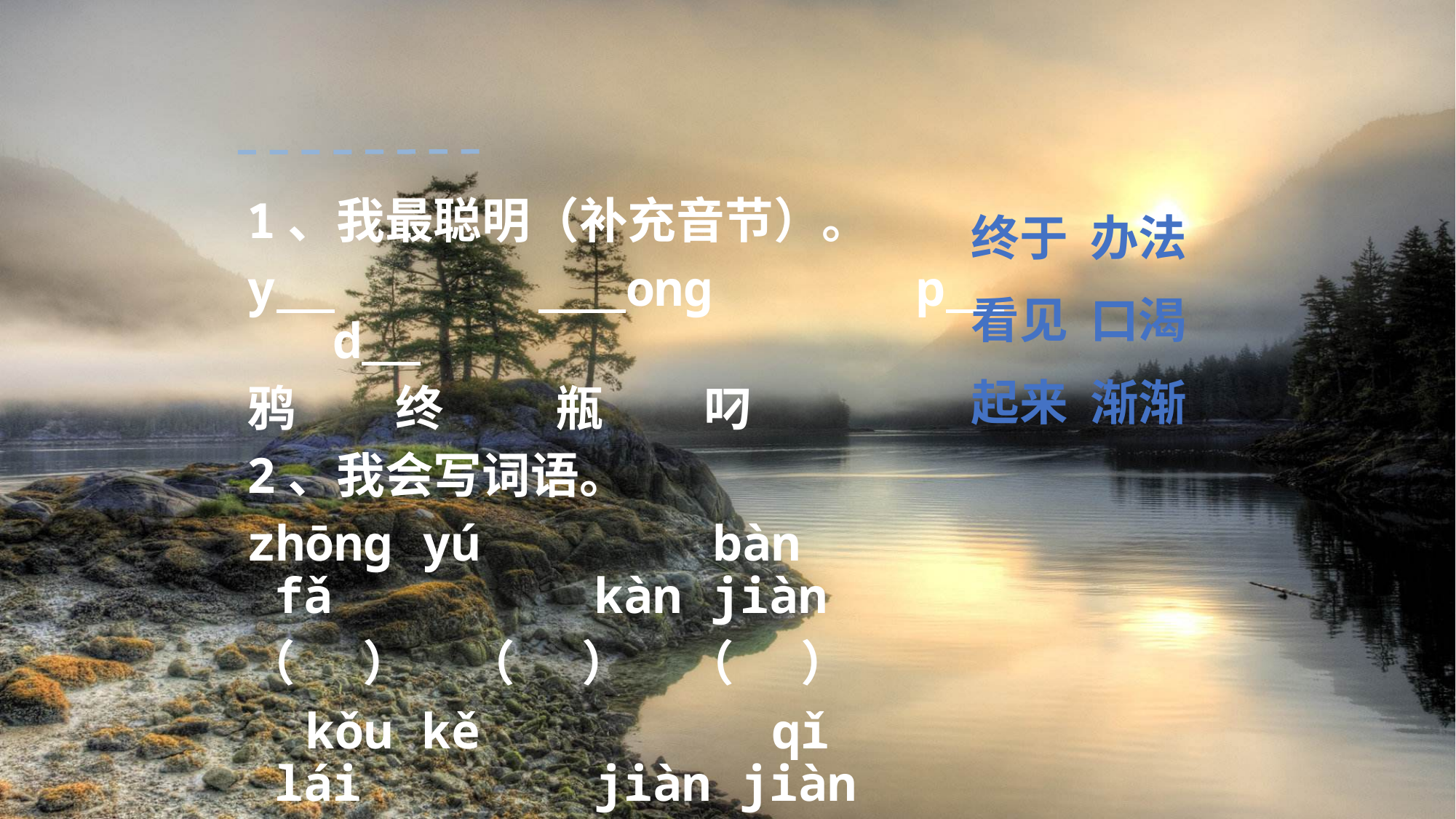

# 1、我最聪明（补充音节）。
y            ong       p          d
鸦         终          瓶         叼
2、我会写词语。
zhōng yú        bàn fǎ         kàn jiàn
（      ）     （      ）     （      ）
  kǒu kě          qǐ lái        jiàn jiàn
（      ）      （      ）     （      ）
终于  办法
看见  口渴
起来  渐渐